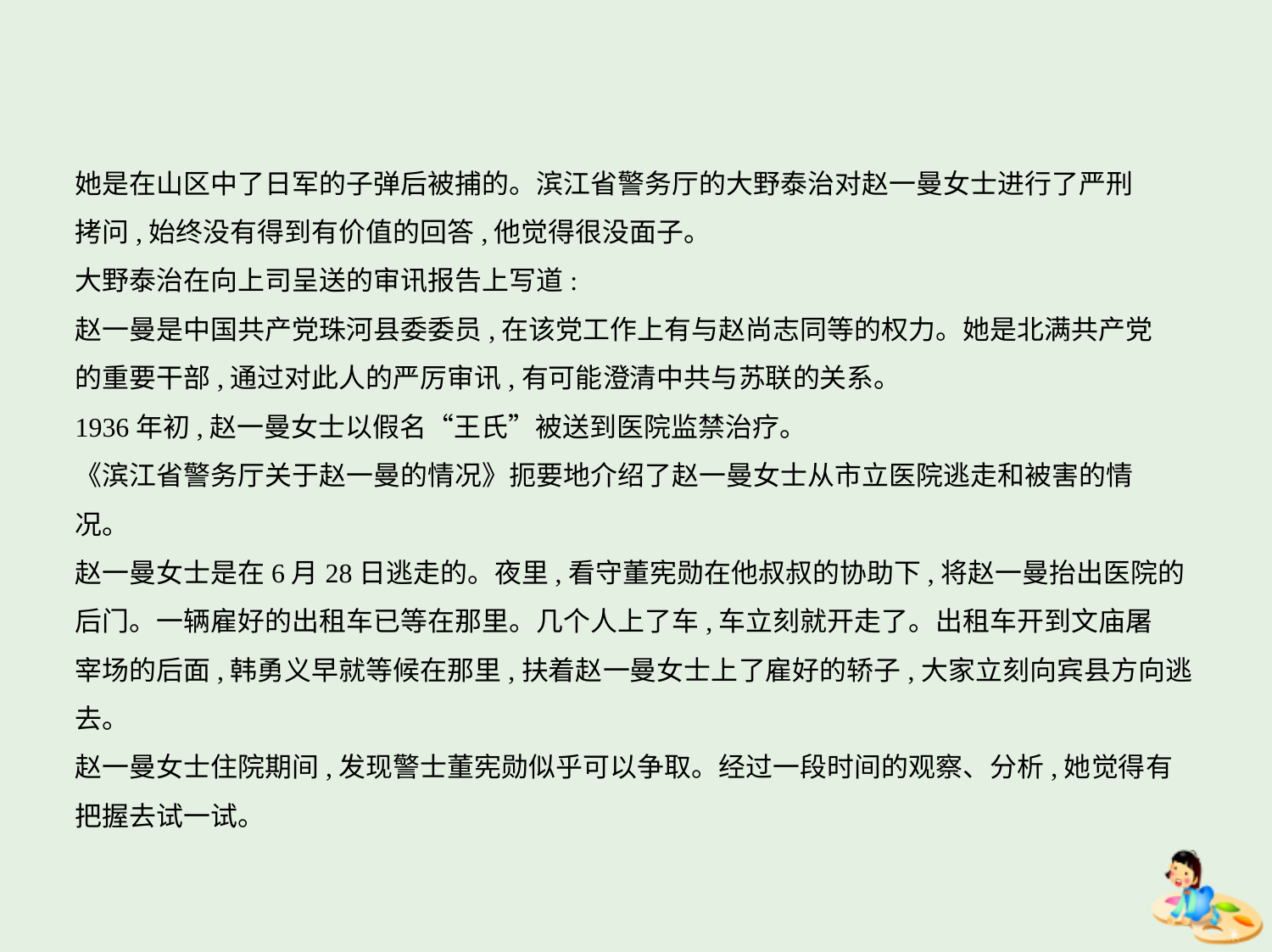

她是在山区中了日军的子弹后被捕的。滨江省警务厅的大野泰治对赵一曼女士进行了严刑
拷问,始终没有得到有价值的回答,他觉得很没面子。
大野泰治在向上司呈送的审讯报告上写道:
赵一曼是中国共产党珠河县委委员,在该党工作上有与赵尚志同等的权力。她是北满共产党
的重要干部,通过对此人的严厉审讯,有可能澄清中共与苏联的关系。
1936年初,赵一曼女士以假名“王氏”被送到医院监禁治疗。
《滨江省警务厅关于赵一曼的情况》扼要地介绍了赵一曼女士从市立医院逃走和被害的情
况。
赵一曼女士是在6月28日逃走的。夜里,看守董宪勋在他叔叔的协助下,将赵一曼抬出医院的
后门。一辆雇好的出租车已等在那里。几个人上了车,车立刻就开走了。出租车开到文庙屠
宰场的后面,韩勇义早就等候在那里,扶着赵一曼女士上了雇好的轿子,大家立刻向宾县方向逃
去。
赵一曼女士住院期间,发现警士董宪勋似乎可以争取。经过一段时间的观察、分析,她觉得有
把握去试一试。